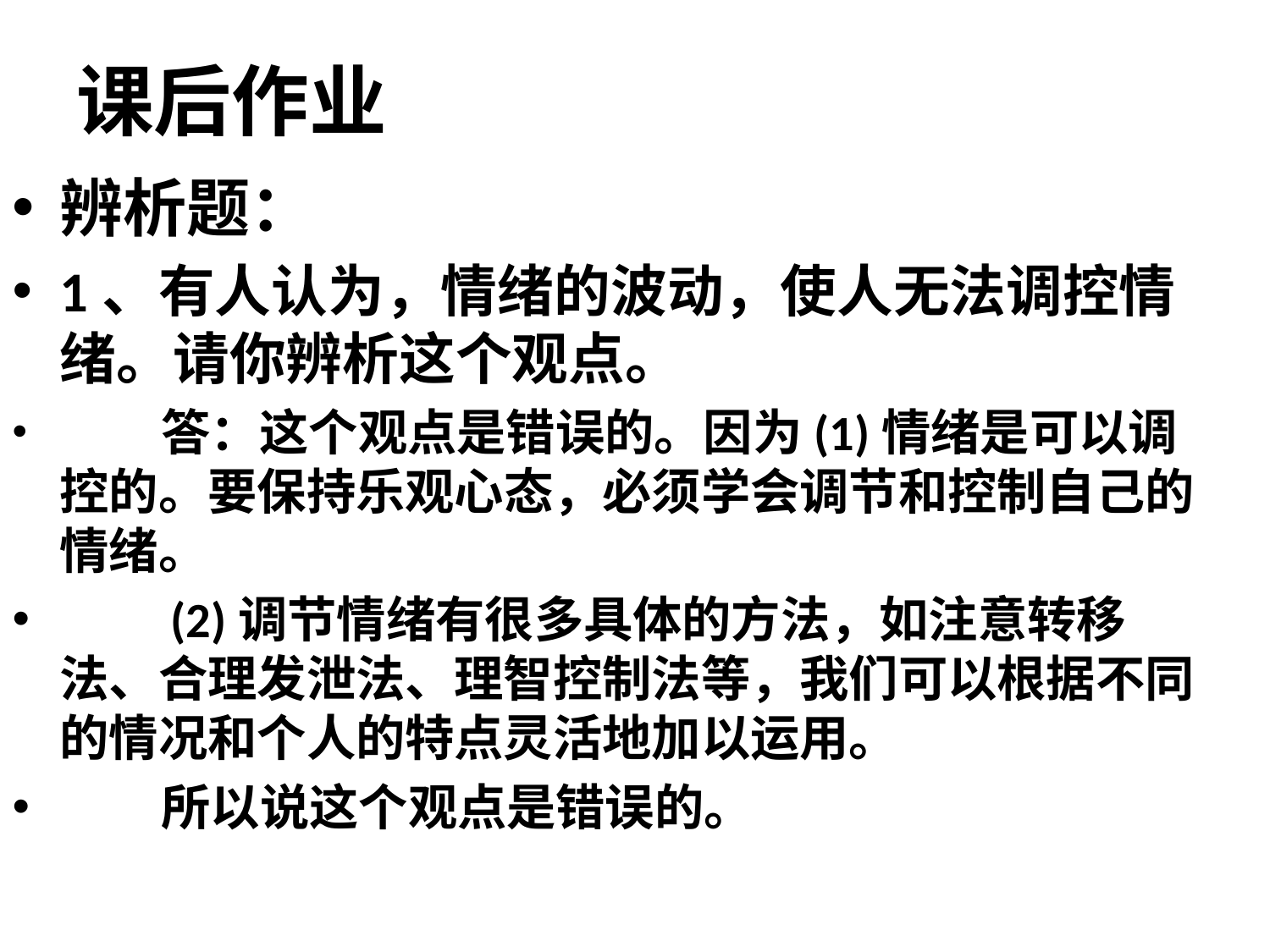

# 课后作业
辨析题：
1、有人认为，情绪的波动，使人无法调控情绪。请你辨析这个观点。
         答：这个观点是错误的。因为(1)情绪是可以调控的。要保持乐观心态，必须学会调节和控制自己的情绪。
　　(2)调节情绪有很多具体的方法，如注意转移法、合理发泄法、理智控制法等，我们可以根据不同的情况和个人的特点灵活地加以运用。
        所以说这个观点是错误的。